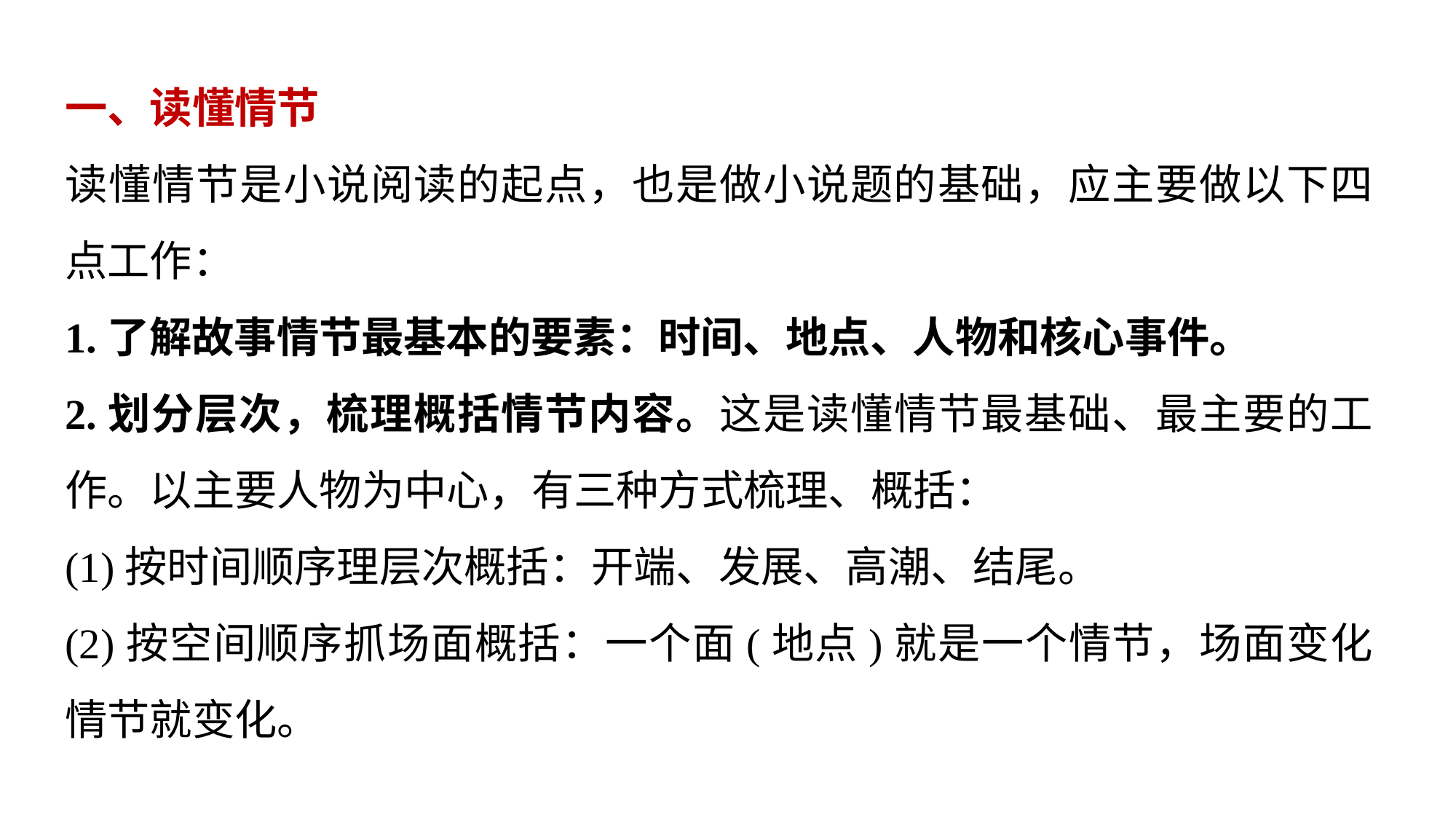

一、读懂情节
读懂情节是小说阅读的起点，也是做小说题的基础，应主要做以下四点工作：
1.了解故事情节最基本的要素：时间、地点、人物和核心事件。
2.划分层次，梳理概括情节内容。这是读懂情节最基础、最主要的工作。以主要人物为中心，有三种方式梳理、概括：
(1)按时间顺序理层次概括：开端、发展、高潮、结尾。
(2)按空间顺序抓场面概括：一个面(地点)就是一个情节，场面变化情节就变化。